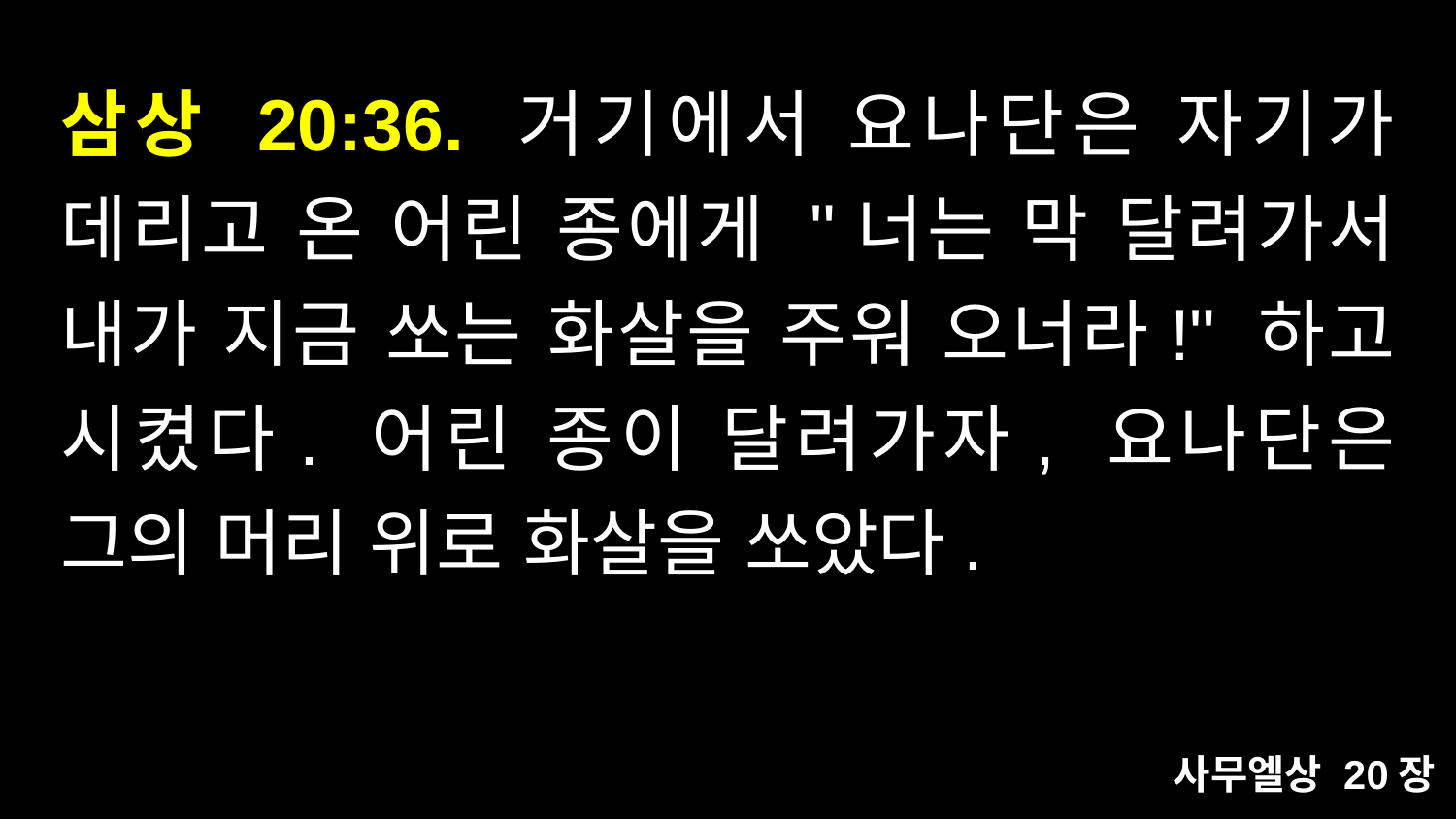

# 삼상 20:36. 거기에서 요나단은 자기가 데리고 온 어린 종에게 "너는 막 달려가서 내가 지금 쏘는 화살을 주워 오너라!" 하고 시켰다. 어린 종이 달려가자, 요나단은 그의 머리 위로 화살을 쏘았다.
사무엘상 20장